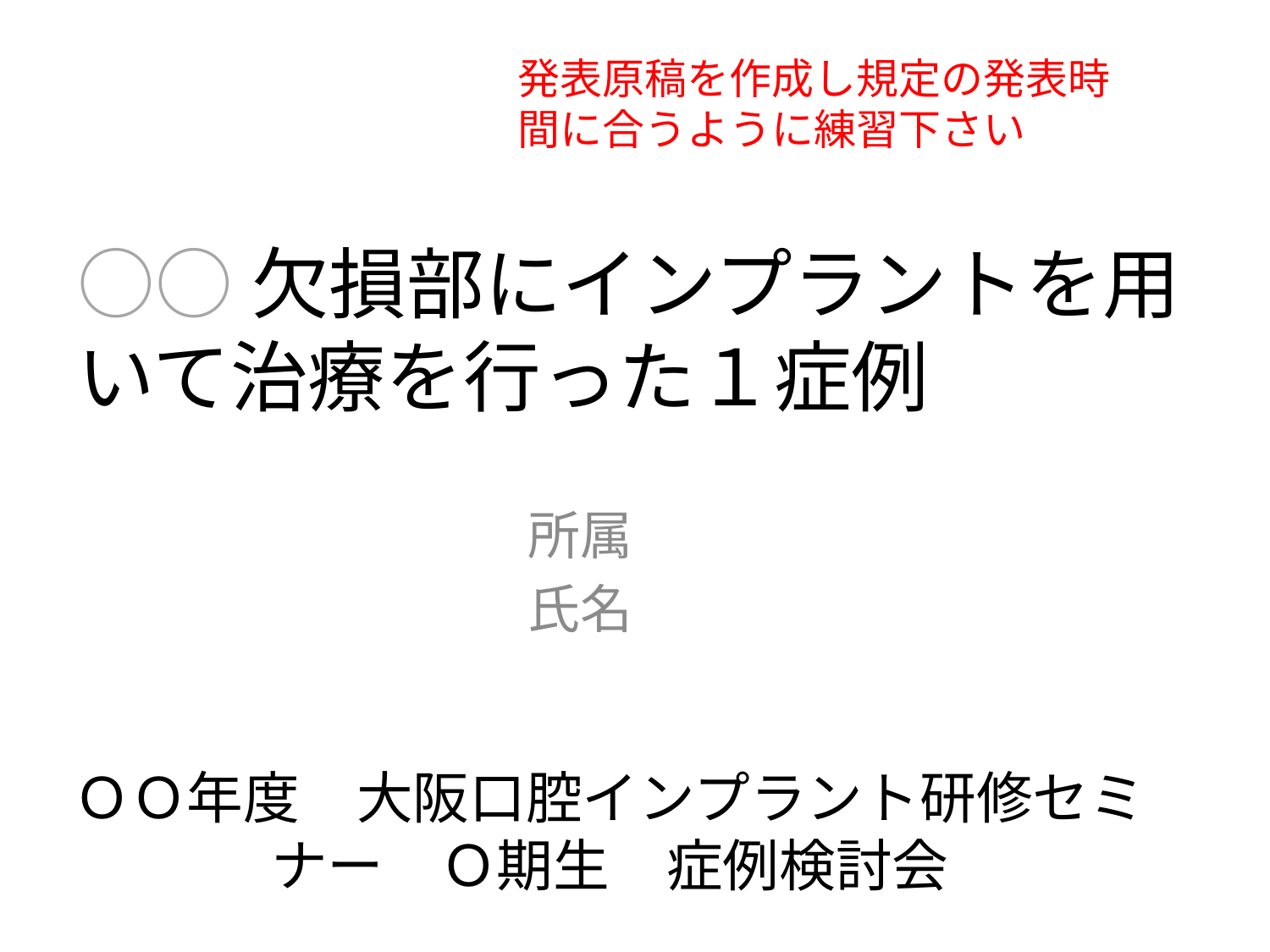

発表原稿を作成し規定の発表時間に合うように練習下さい
# ○○欠損部にインプラントを用いて治療を行った１症例
所属
氏名
ＯＯ年度　大阪口腔インプラント研修セミナー　Ｏ期生　症例検討会